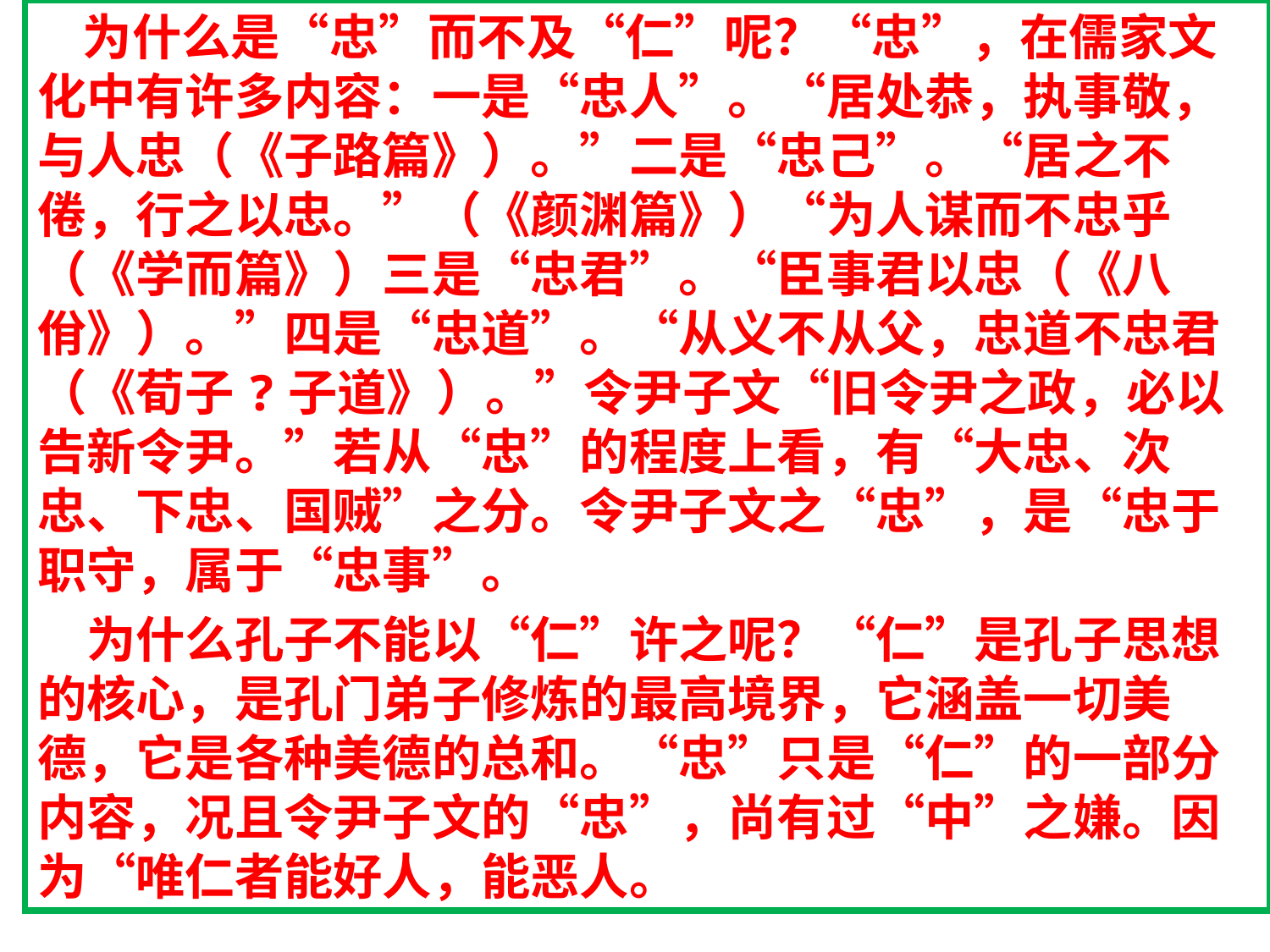

为什么是“忠”而不及“仁”呢？“忠”，在儒家文化中有许多内容：一是“忠人”。“居处恭，执事敬，与人忠（《子路篇》）。”二是“忠己”。“居之不倦，行之以忠。”（《颜渊篇》）“为人谋而不忠乎（《学而篇》）三是“忠君”。“臣事君以忠（《八佾》）。”四是“忠道”。“从义不从父，忠道不忠君（《荀子?子道》）。”令尹子文“旧令尹之政，必以告新令尹。”若从“忠”的程度上看，有“大忠、次忠、下忠、国贼”之分。令尹子文之“忠”，是“忠于职守，属于“忠事”。
　为什么孔子不能以“仁”许之呢？“仁”是孔子思想的核心，是孔门弟子修炼的最高境界，它涵盖一切美德，它是各种美德的总和。“忠”只是“仁”的一部分内容，况且令尹子文的“忠”，尚有过“中”之嫌。因为“唯仁者能好人，能恶人。